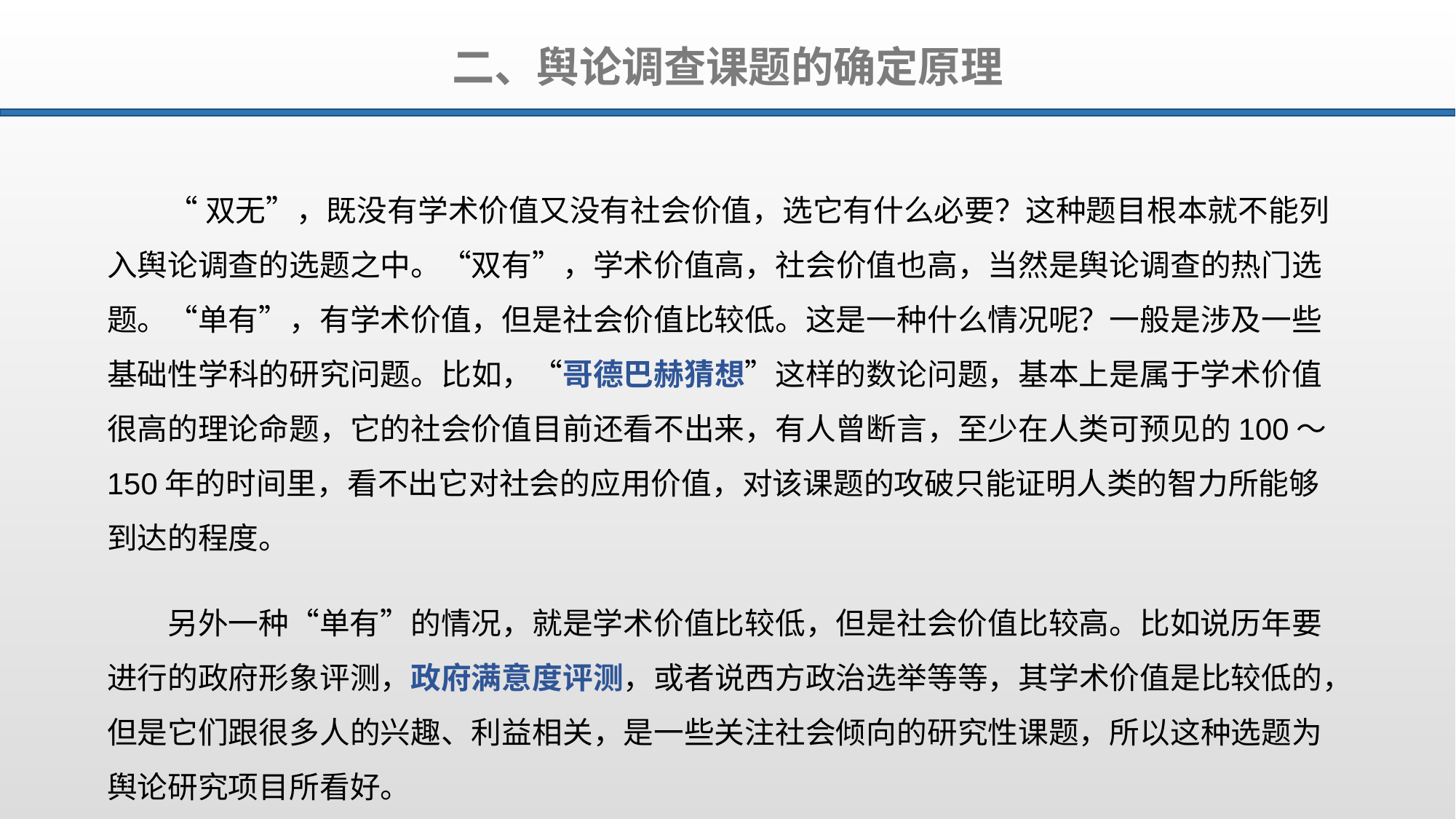

二、舆论调查课题的确定原理

“双无”，既没有学术价值又没有社会价值，选它有什么必要？这种题目根本就不能列入舆论调查的选题之中。“双有”，学术价值高，社会价值也高，当然是舆论调查的热门选题。“单有”，有学术价值，但是社会价值比较低。这是一种什么情况呢？一般是涉及一些基础性学科的研究问题。比如，“哥德巴赫猜想”这样的数论问题，基本上是属于学术价值很高的理论命题，它的社会价值目前还看不出来，有人曾断言，至少在人类可预见的100～150年的时间里，看不出它对社会的应用价值，对该课题的攻破只能证明人类的智力所能够到达的程度。
另外一种“单有”的情况，就是学术价值比较低，但是社会价值比较高。比如说历年要进行的政府形象评测，政府满意度评测，或者说西方政治选举等等，其学术价值是比较低的，但是它们跟很多人的兴趣、利益相关，是一些关注社会倾向的研究性课题，所以这种选题为舆论研究项目所看好。